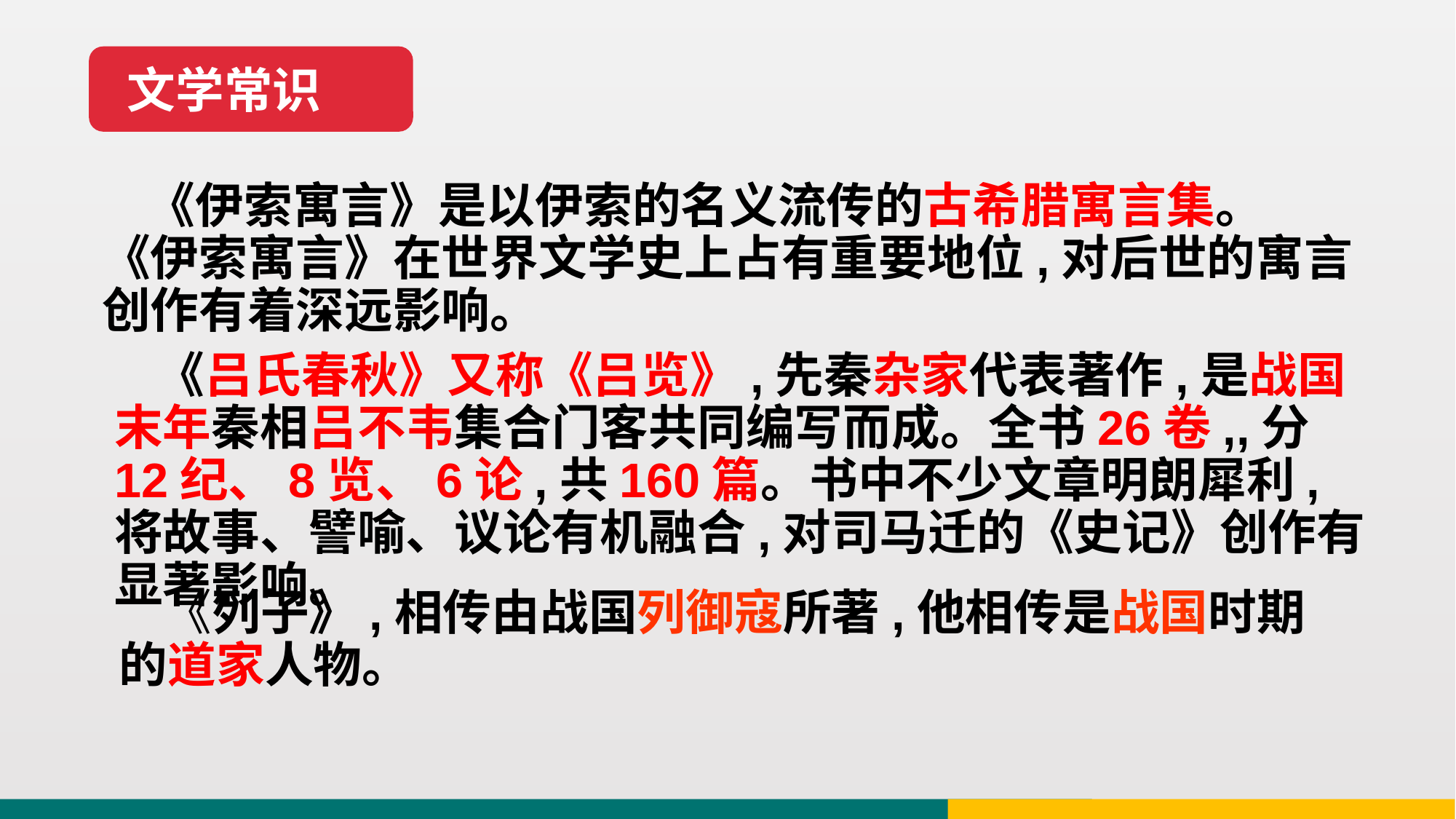

文学常识
   《伊索寓言》是以伊索的名义流传的古希腊寓言集。《伊索寓言》在世界文学史上占有重要地位,对后世的寓言创作有着深远影响。
    《吕氏春秋》又称《吕览》,先秦杂家代表著作,是战国末年秦相吕不韦集合门客共同编写而成。全书26卷,,分12纪、8览、6论,共160篇。书中不少文章明朗犀利,将故事、譬喻、议论有机融合,对司马迁的《史记》创作有显著影响。
   《列子》,相传由战国列御寇所著,他相传是战国时期的道家人物。